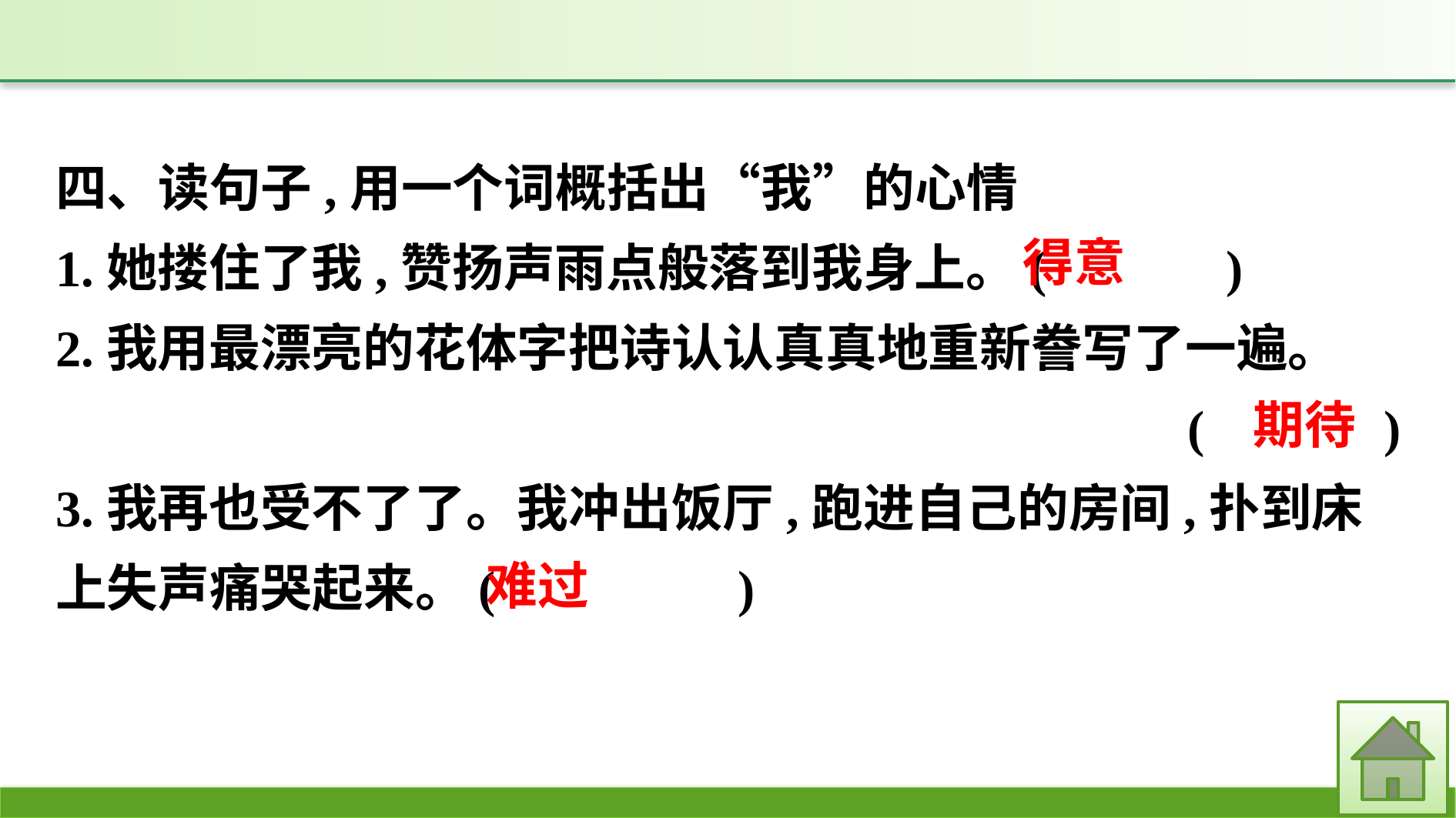

四、读句子,用一个词概括出“我”的心情
1.她搂住了我,赞扬声雨点般落到我身上。(　　　)
2.我用最漂亮的花体字把诗认认真真地重新誊写了一遍。
(　　　)
3.我再也受不了了。我冲出饭厅,跑进自己的房间,扑到床上失声痛哭起来。(　　　 　)
得意
期待
难过